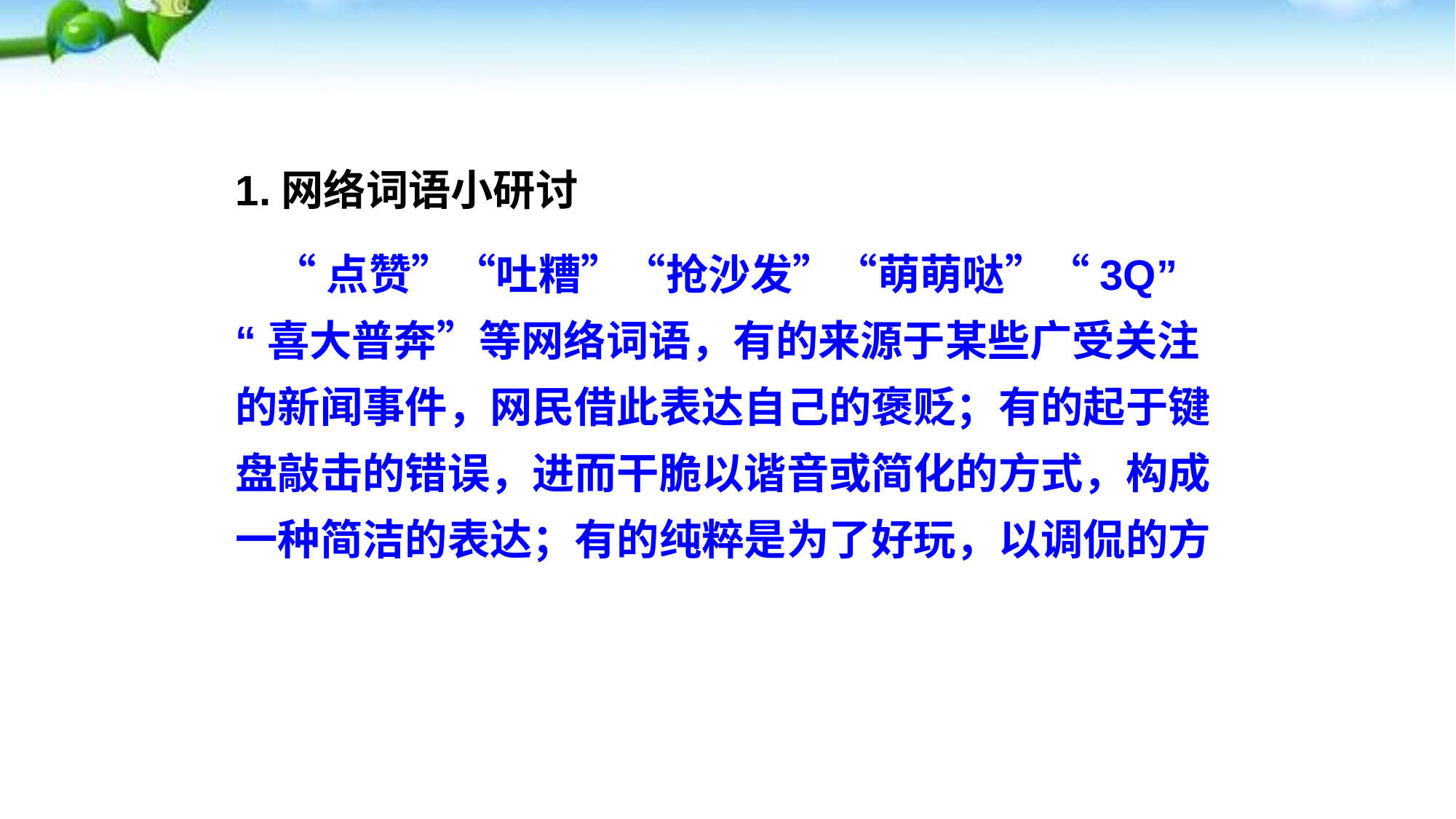

1.网络词语小研讨
    “点赞”“吐糟”“抢沙发”“萌萌哒”“3Q” “喜大普奔”等网络词语，有的来源于某些广受关注的新闻事件，网民借此表达自己的褒贬；有的起于键盘敲击的错误，进而干脆以谐音或简化的方式，构成一种简洁的表达；有的纯粹是为了好玩，以调侃的方